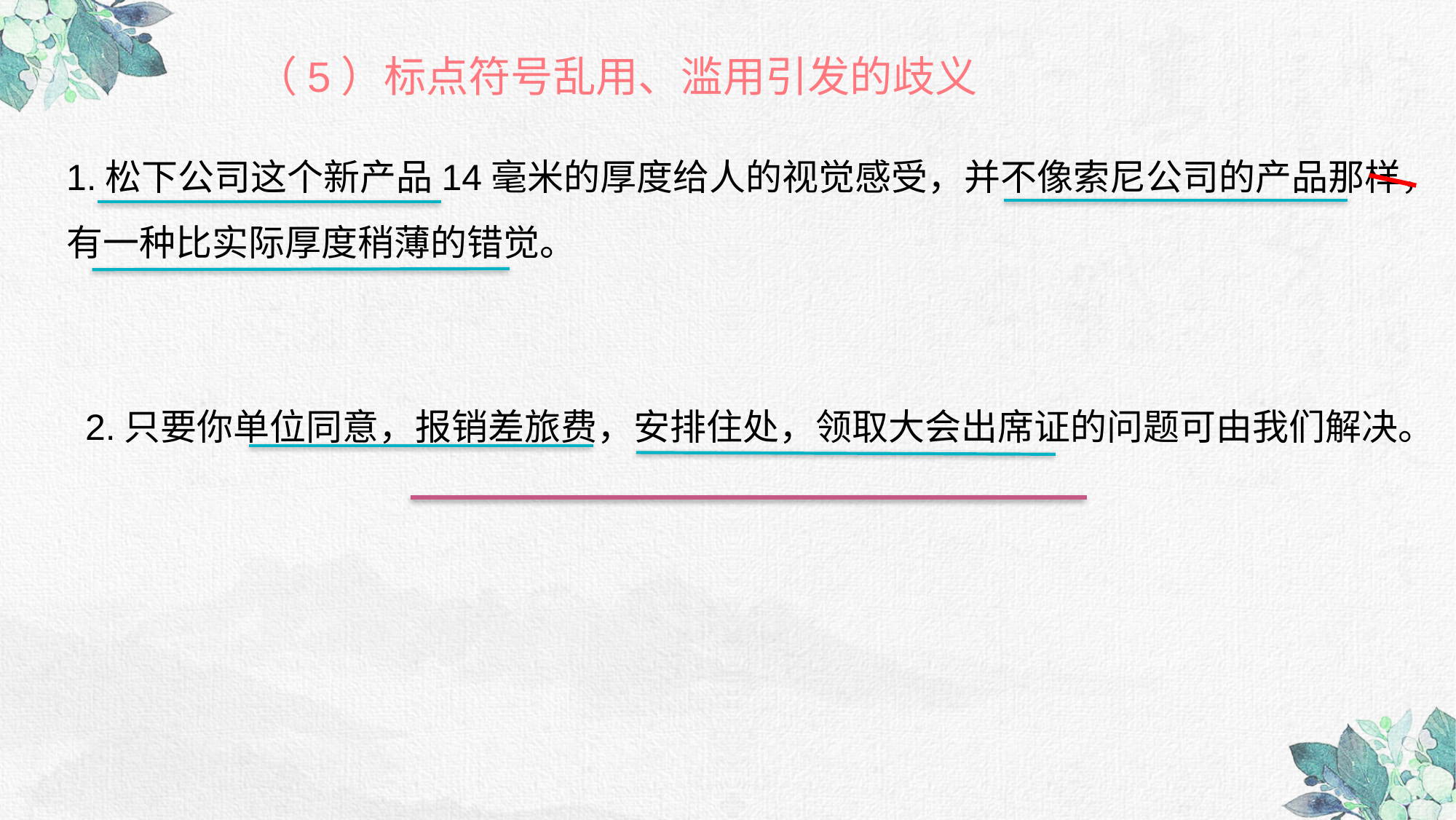

（5）标点符号乱用、滥用引发的歧义
1.松下公司这个新产品14毫米的厚度给人的视觉感受，并不像索尼公司的产品那样，有一种比实际厚度稍薄的错觉。

2.只要你单位同意，报销差旅费，安排住处，领取大会出席证的问题可由我们解决。